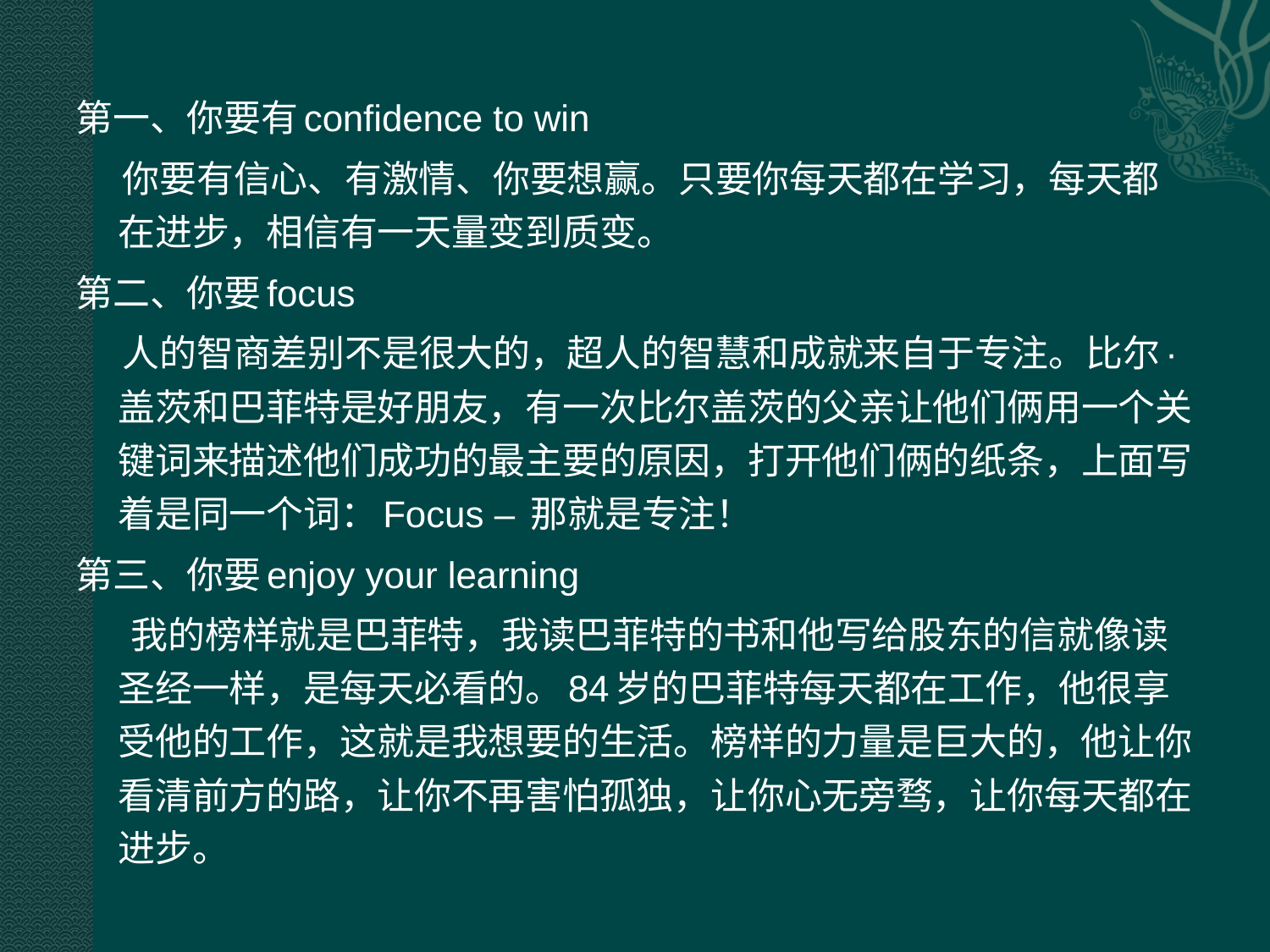

第一、你要有confidence to win
     你要有信心、有激情、你要想赢。只要你每天都在学习，每天都在进步，相信有一天量变到质变。
第二、你要focus
     人的智商差别不是很大的，超人的智慧和成就来自于专注。比尔·盖茨和巴菲特是好朋友，有一次比尔盖茨的父亲让他们俩用一个关键词来描述他们成功的最主要的原因，打开他们俩的纸条，上面写着是同一个词：Focus – 那就是专注！
第三、你要enjoy your learning
      我的榜样就是巴菲特，我读巴菲特的书和他写给股东的信就像读圣经一样，是每天必看的。84岁的巴菲特每天都在工作，他很享受他的工作，这就是我想要的生活。榜样的力量是巨大的，他让你看清前方的路，让你不再害怕孤独，让你心无旁骛，让你每天都在进步。